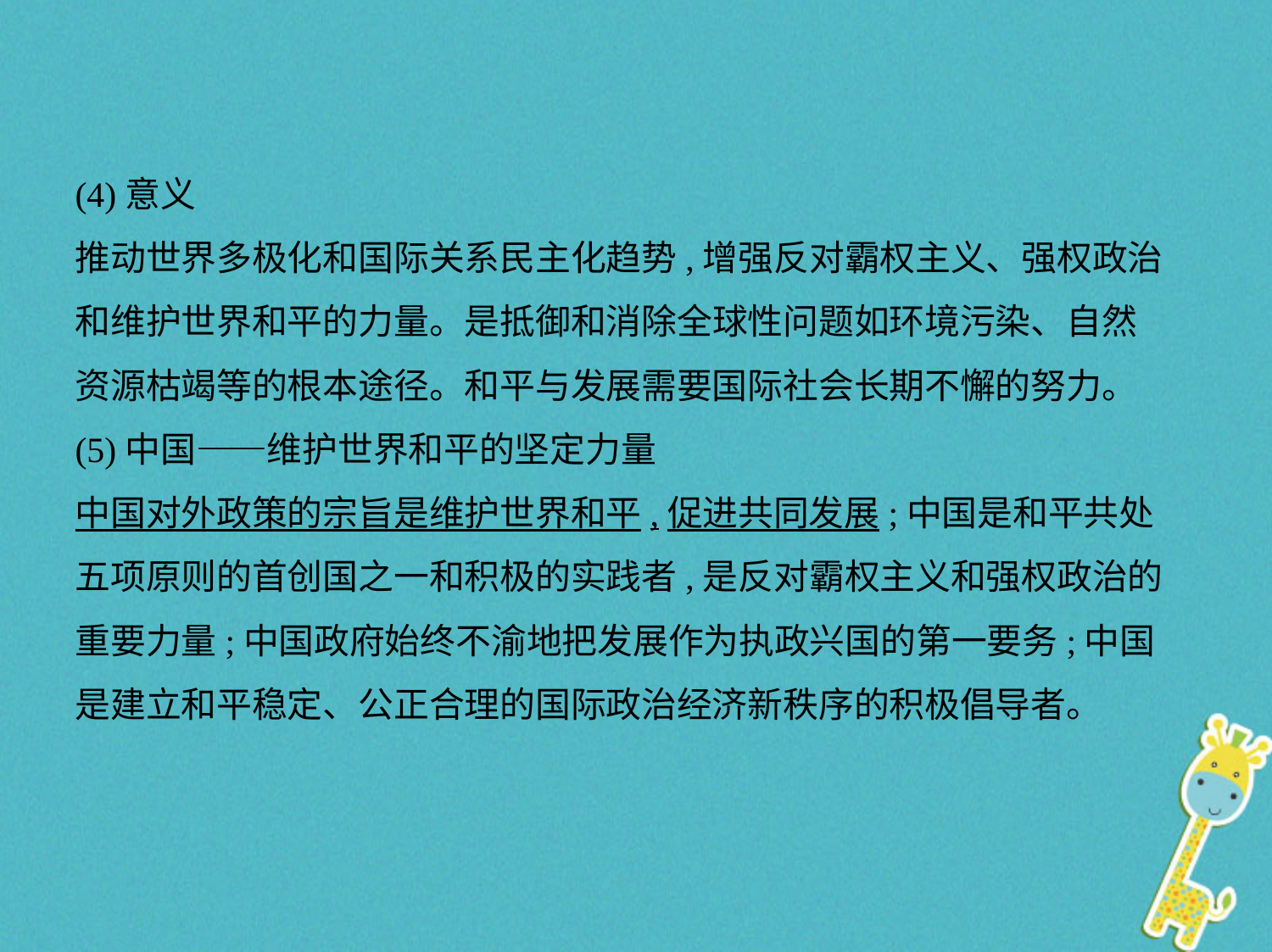

(4)意义
推动世界多极化和国际关系民主化趋势,增强反对霸权主义、强权政治
和维护世界和平的力量。是抵御和消除全球性问题如环境污染、自然
资源枯竭等的根本途径。和平与发展需要国际社会长期不懈的努力。
(5)中国——维护世界和平的坚定力量
中国对外政策的宗旨是维护世界和平,促进共同发展;中国是和平共处
五项原则的首创国之一和积极的实践者,是反对霸权主义和强权政治的
重要力量;中国政府始终不渝地把发展作为执政兴国的第一要务;中国
是建立和平稳定、公正合理的国际政治经济新秩序的积极倡导者。